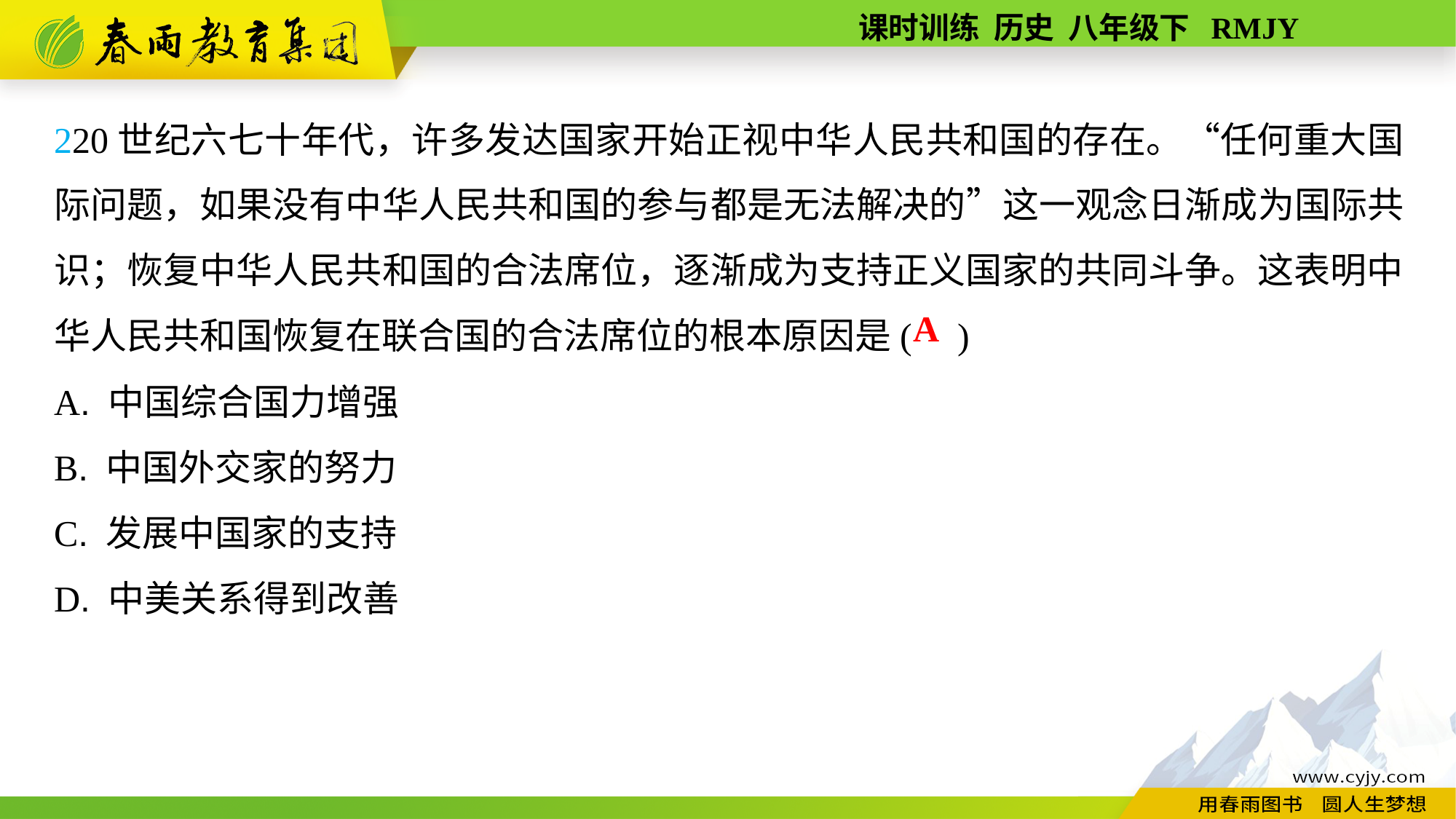

220世纪六七十年代，许多发达国家开始正视中华人民共和国的存在。“任何重大国际问题，如果没有中华人民共和国的参与都是无法解决的”这一观念日渐成为国际共识；恢复中华人民共和国的合法席位，逐渐成为支持正义国家的共同斗争。这表明中华人民共和国恢复在联合国的合法席位的根本原因是(     )
A. 中国综合国力增强
B. 中国外交家的努力
C. 发展中国家的支持
D. 中美关系得到改善
A